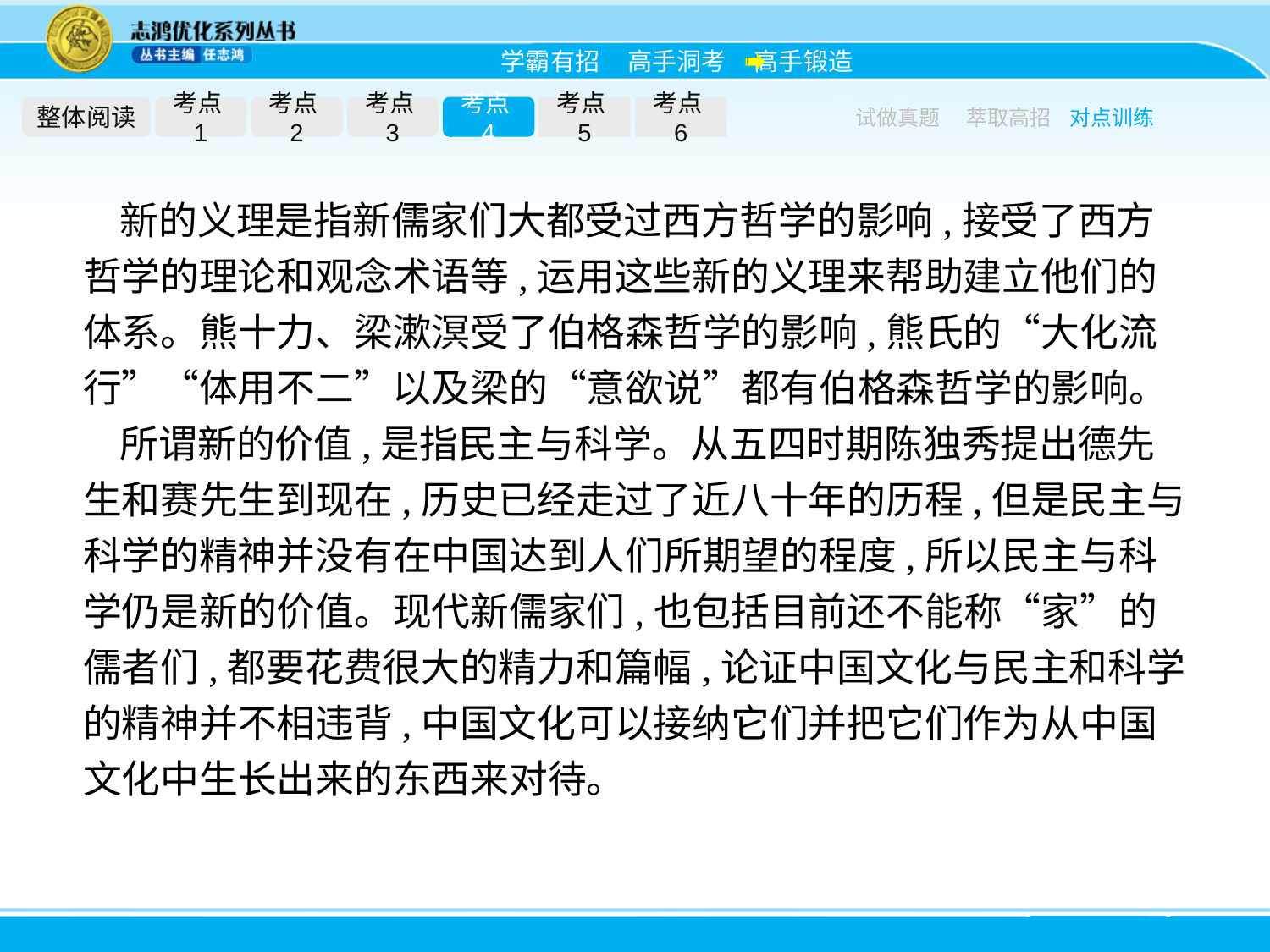

整体阅读
考点1
考点2
考点3
考点4
考点5
考点6
试做真题
萃取高招
对点训练
新的义理是指新儒家们大都受过西方哲学的影响,接受了西方哲学的理论和观念术语等,运用这些新的义理来帮助建立他们的体系。熊十力、梁漱溟受了伯格森哲学的影响,熊氏的“大化流行”“体用不二”以及梁的“意欲说”都有伯格森哲学的影响。
所谓新的价值,是指民主与科学。从五四时期陈独秀提出德先生和赛先生到现在,历史已经走过了近八十年的历程,但是民主与科学的精神并没有在中国达到人们所期望的程度,所以民主与科学仍是新的价值。现代新儒家们,也包括目前还不能称“家”的儒者们,都要花费很大的精力和篇幅,论证中国文化与民主和科学的精神并不相违背,中国文化可以接纳它们并把它们作为从中国文化中生长出来的东西来对待。